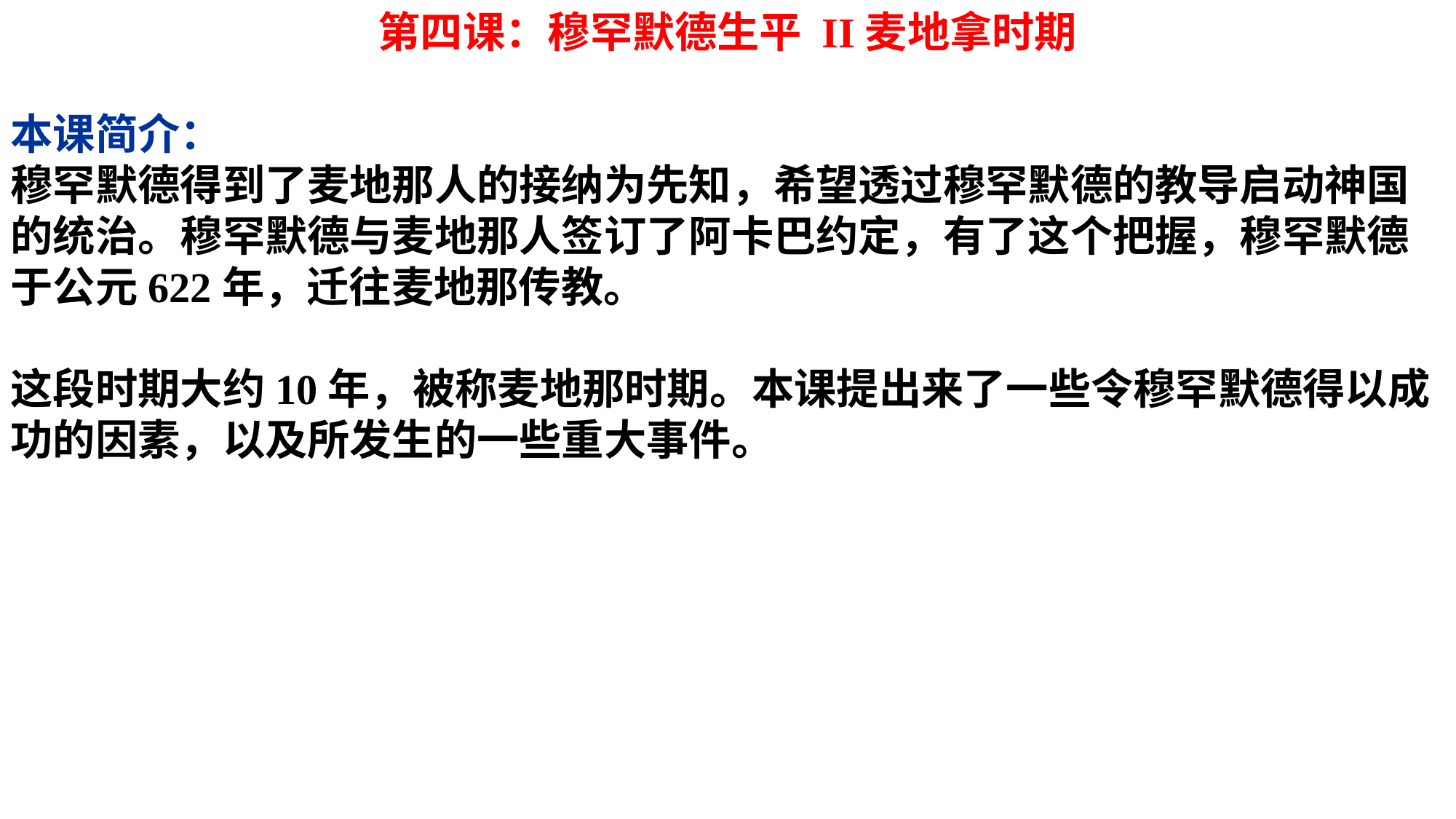

第四课：穆罕默德生平 II麦地拿时期

本课简介：
穆罕默德得到了麦地那人的接纳为先知，希望透过穆罕默德的教导启动神国的统治。穆罕默德与麦地那人签订了阿卡巴约定，有了这个把握，穆罕默德于公元622年，迁往麦地那传教。

这段时期大约10年，被称麦地那时期。本课提出来了一些令穆罕默德得以成功的因素，以及所发生的一些重大事件。